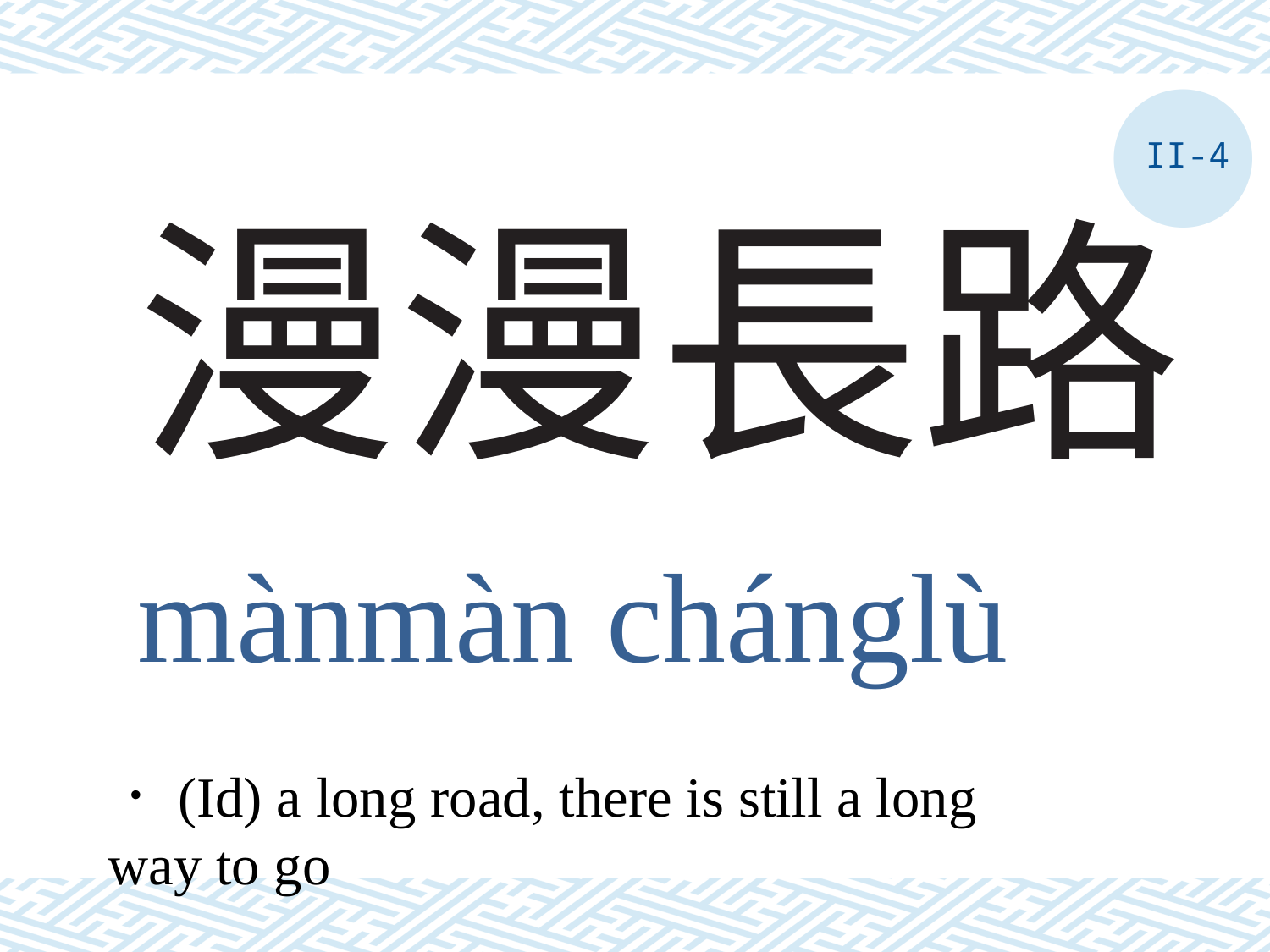

II-4

# 漫漫長路
mànmàn chánglù
．(Id) a long road, there is still a long way to go